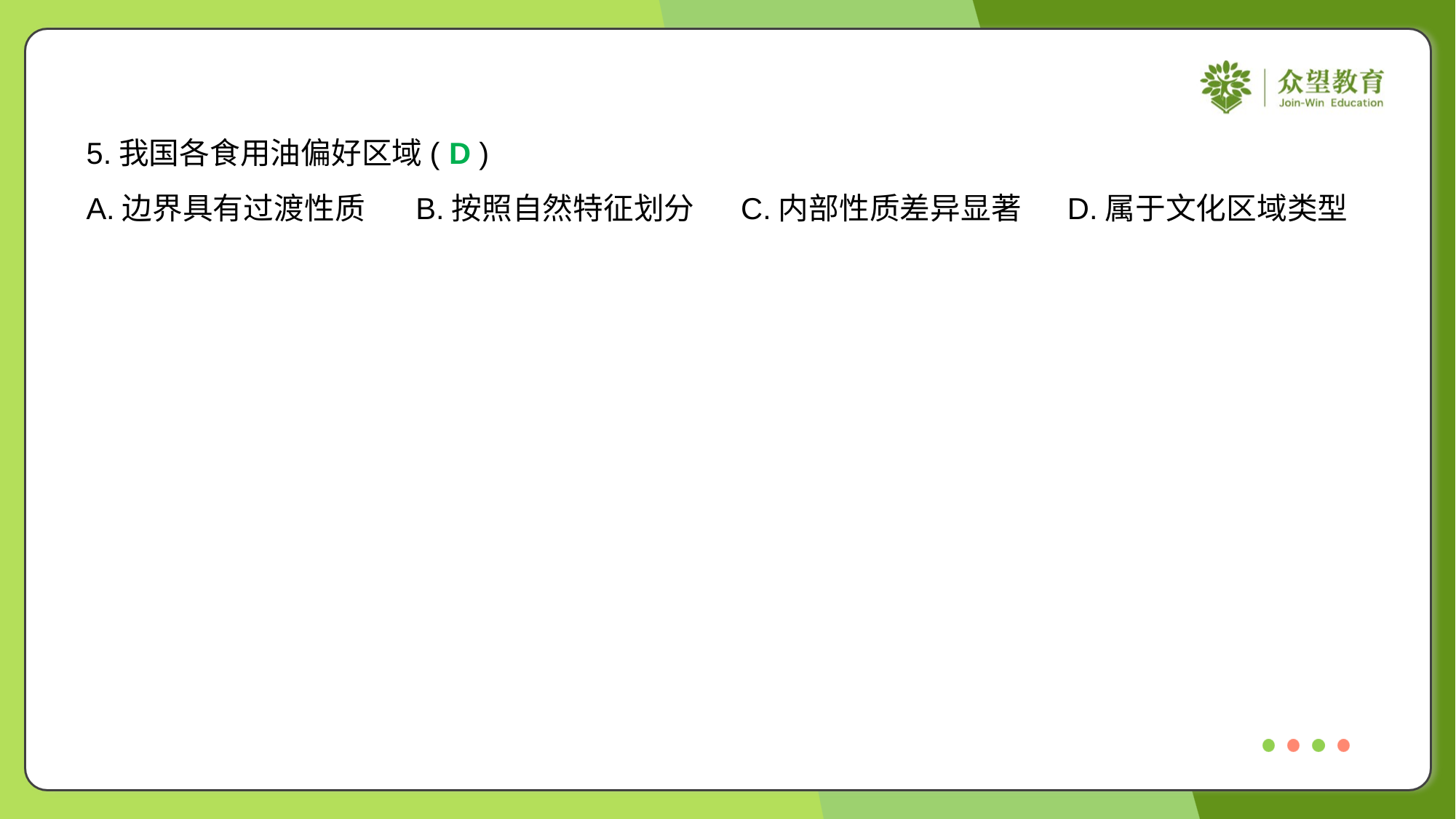

5.我国各食用油偏好区域(     )
D
A.边界具有过渡性质	B.按照自然特征划分	C.内部性质差异显著	D.属于文化区域类型